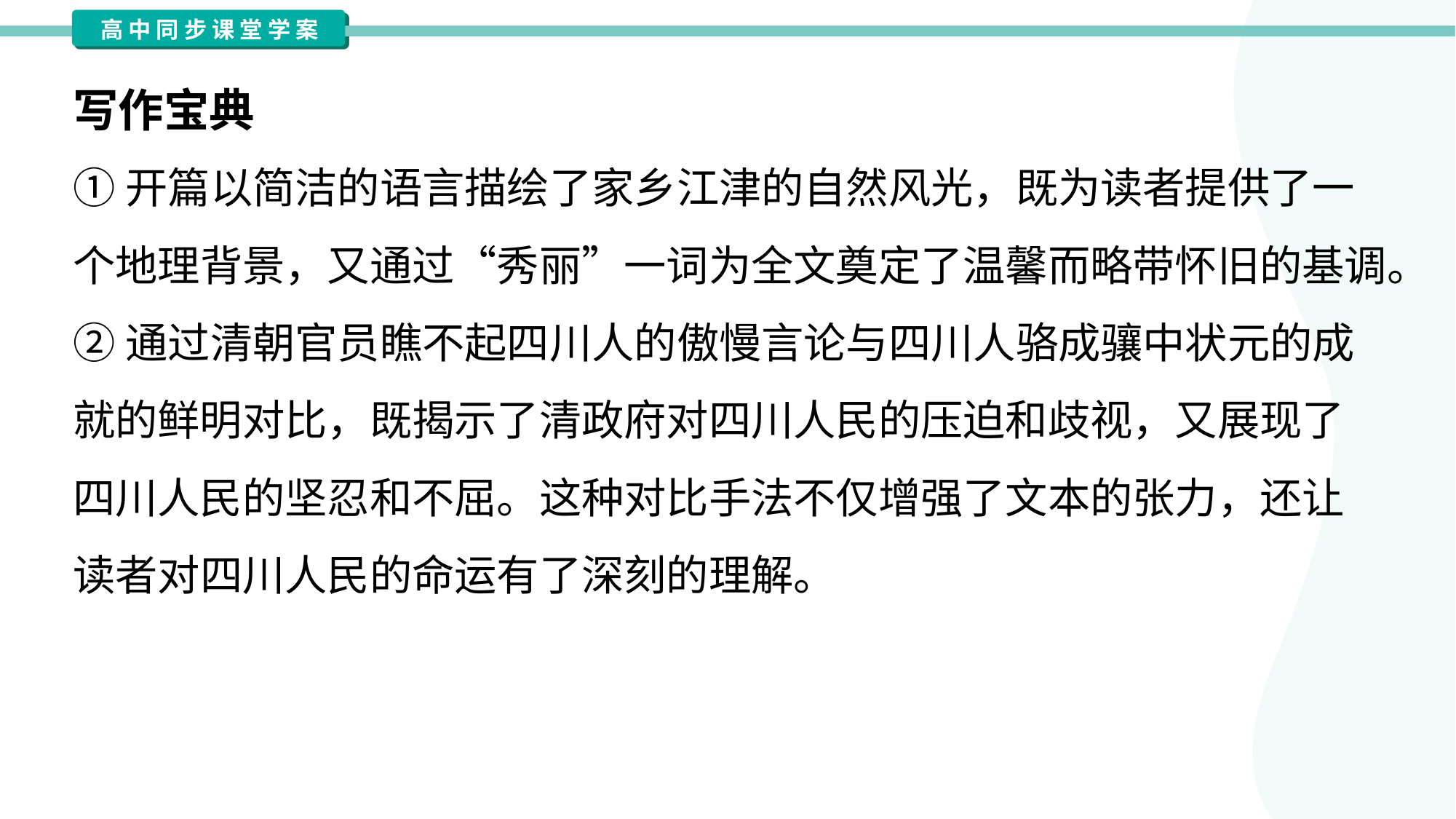

写作宝典
①开篇以简洁的语言描绘了家乡江津的自然风光，既为读者提供了一
个地理背景，又通过“秀丽”一词为全文奠定了温馨而略带怀旧的基调。
②通过清朝官员瞧不起四川人的傲慢言论与四川人骆成骧中状元的成
就的鲜明对比，既揭示了清政府对四川人民的压迫和歧视，又展现了
四川人民的坚忍和不屈。这种对比手法不仅增强了文本的张力，还让
读者对四川人民的命运有了深刻的理解。